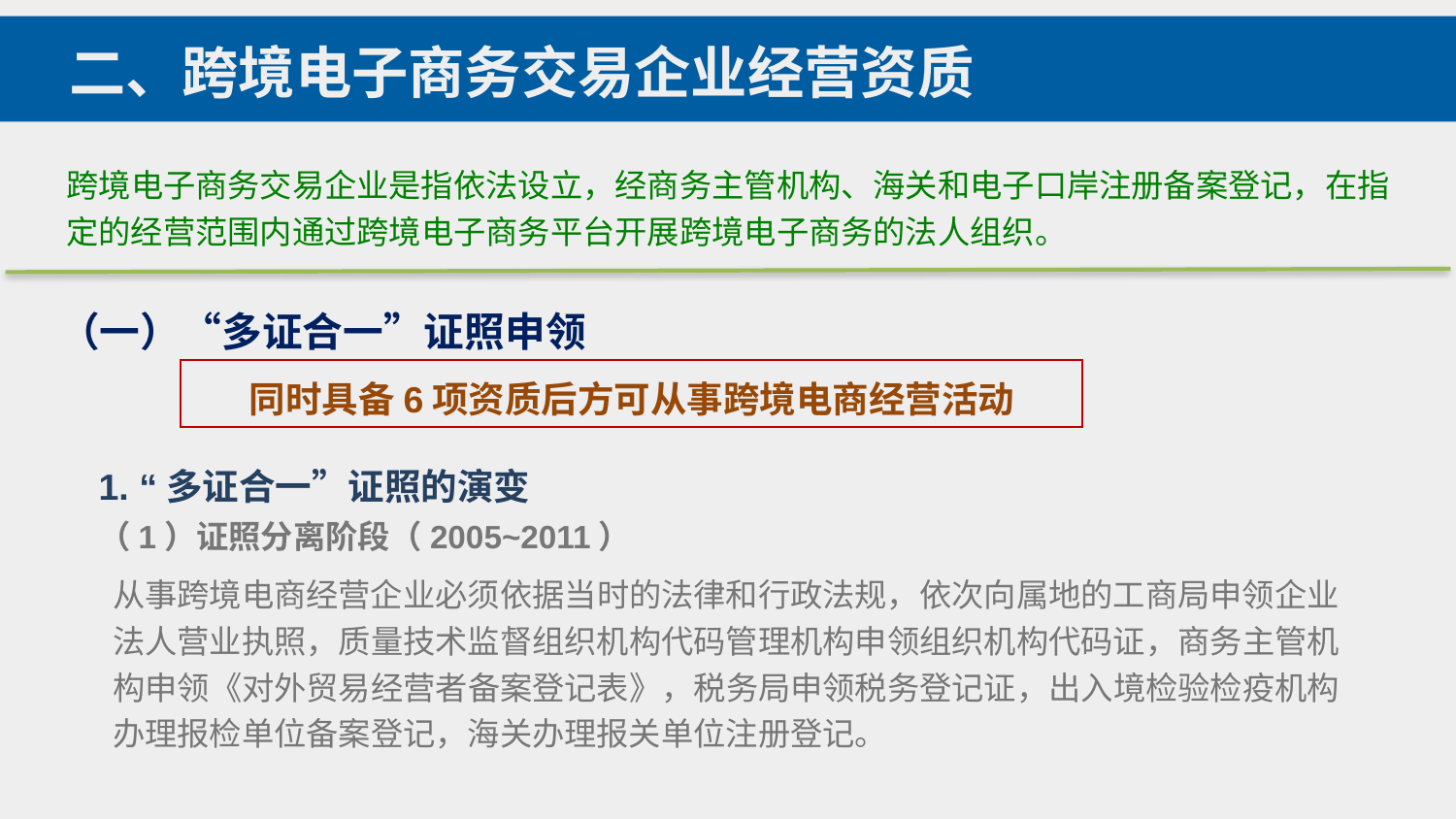

二、跨境电子商务交易企业经营资质
跨境电子商务交易企业是指依法设立，经商务主管机构、海关和电子口岸注册备案登记，在指定的经营范围内通过跨境电子商务平台开展跨境电子商务的法人组织。
（一）“多证合一”证照申领
同时具备6项资质后方可从事跨境电商经营活动
1. “多证合一”证照的演变
（1）证照分离阶段（2005~2011）
从事跨境电商经营企业必须依据当时的法律和行政法规，依次向属地的工商局申领企业法人营业执照，质量技术监督组织机构代码管理机构申领组织机构代码证，商务主管机构申领《对外贸易经营者备案登记表》，税务局申领税务登记证，出入境检验检疫机构办理报检单位备案登记，海关办理报关单位注册登记。